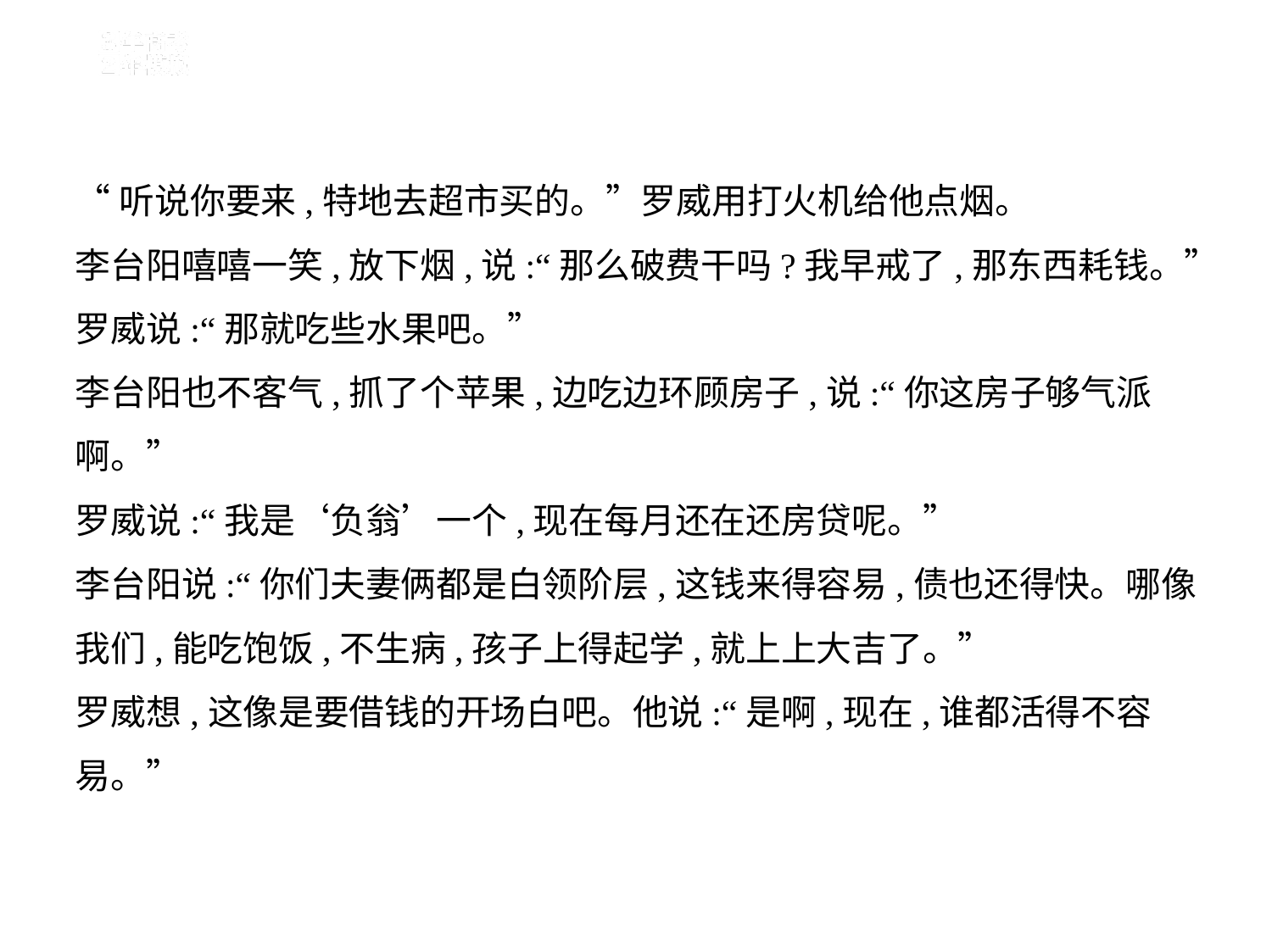

“听说你要来,特地去超市买的。”罗威用打火机给他点烟。
李台阳嘻嘻一笑,放下烟,说:“那么破费干吗?我早戒了,那东西耗钱。”
罗威说:“那就吃些水果吧。”
李台阳也不客气,抓了个苹果,边吃边环顾房子,说:“你这房子够气派
啊。”
罗威说:“我是‘负翁’一个,现在每月还在还房贷呢。”
李台阳说:“你们夫妻俩都是白领阶层,这钱来得容易,债也还得快。哪像
我们,能吃饱饭,不生病,孩子上得起学,就上上大吉了。”
罗威想,这像是要借钱的开场白吧。他说:“是啊,现在,谁都活得不容
易。”